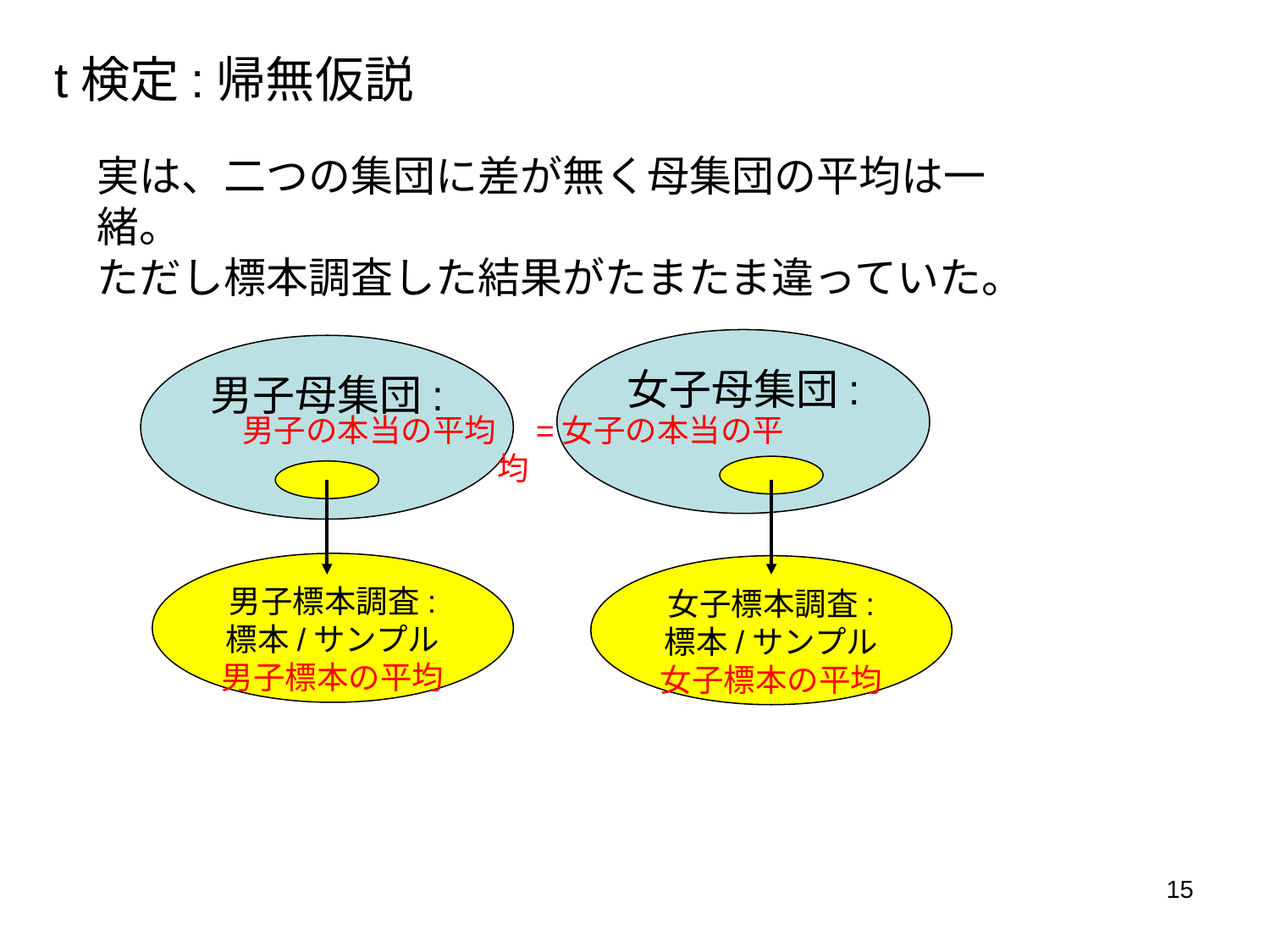

t検定:帰無仮説
実は、二つの集団に差が無く母集団の平均は一緒。
ただし標本調査した結果がたまたま違っていた。
女子母集団:
男子母集団:
男子の本当の平均　=女子の本当の平均

男子標本調査:
標本/サンプル
男子標本の平均
女子標本調査:
標本/サンプル
女子標本の平均

15